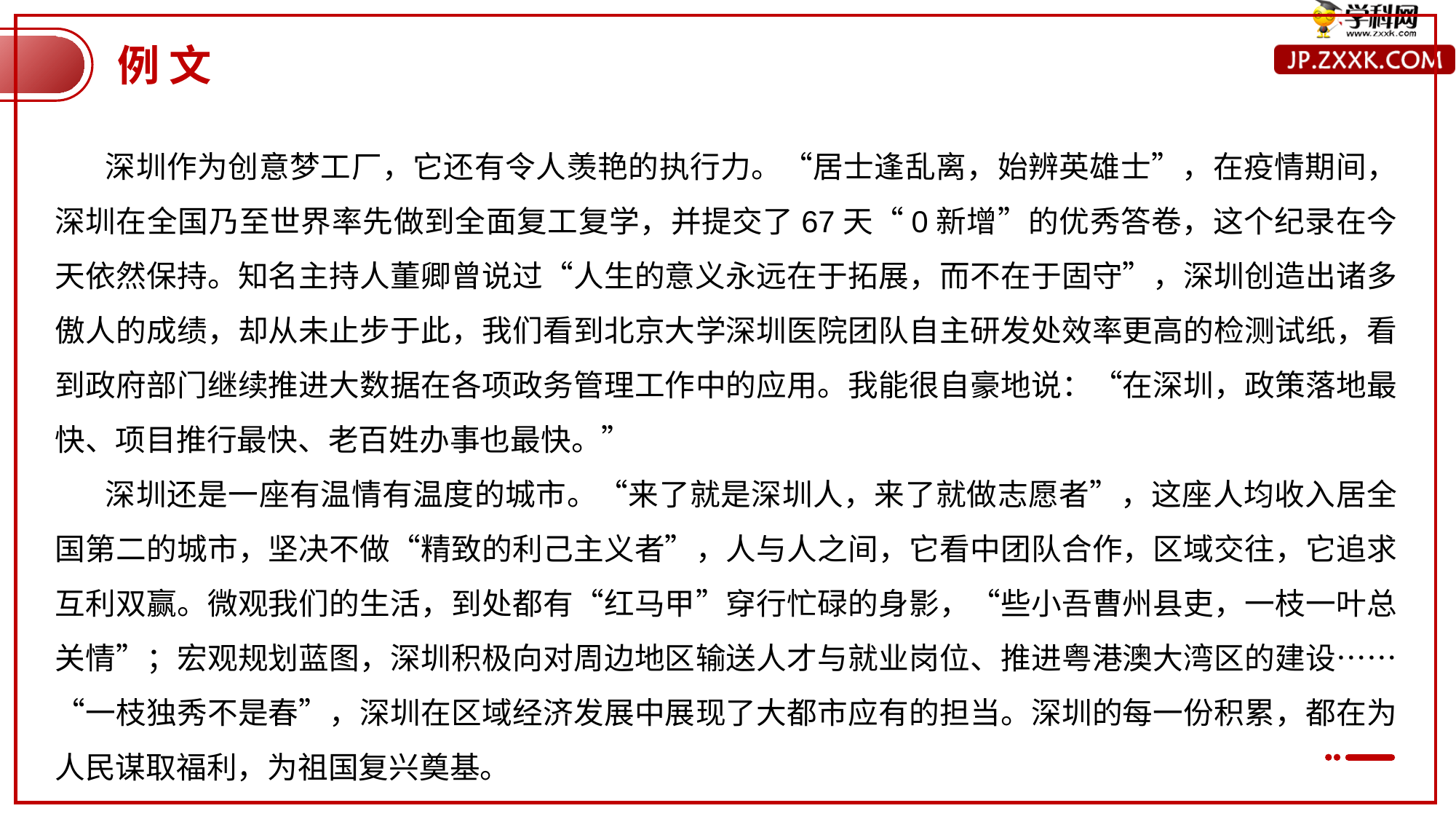

例文

      深圳作为创意梦工厂，它还有令人羡艳的执行力。“居士逢乱离，始辨英雄士”，在疫情期间，深圳在全国乃至世界率先做到全面复工复学，并提交了67天“0新增”的优秀答卷，这个纪录在今天依然保持。知名主持人董卿曾说过“人生的意义永远在于拓展，而不在于固守”，深圳创造出诸多傲人的成绩，却从未止步于此，我们看到北京大学深圳医院团队自主研发处效率更高的检测试纸，看到政府部门继续推进大数据在各项政务管理工作中的应用。我能很自豪地说：“在深圳，政策落地最快、项目推行最快、老百姓办事也最快。”
      深圳还是一座有温情有温度的城市。“来了就是深圳人，来了就做志愿者”，这座人均收入居全国第二的城市，坚决不做“精致的利己主义者”，人与人之间，它看中团队合作，区域交往，它追求互利双赢。微观我们的生活，到处都有“红马甲”穿行忙碌的身影，“些小吾曹州县吏，一枝一叶总关情”；宏观规划蓝图，深圳积极向对周边地区输送人才与就业岗位、推进粤港澳大湾区的建设……“一枝独秀不是春”，深圳在区域经济发展中展现了大都市应有的担当。深圳的每一份积累，都在为人民谋取福利，为祖国复兴奠基。